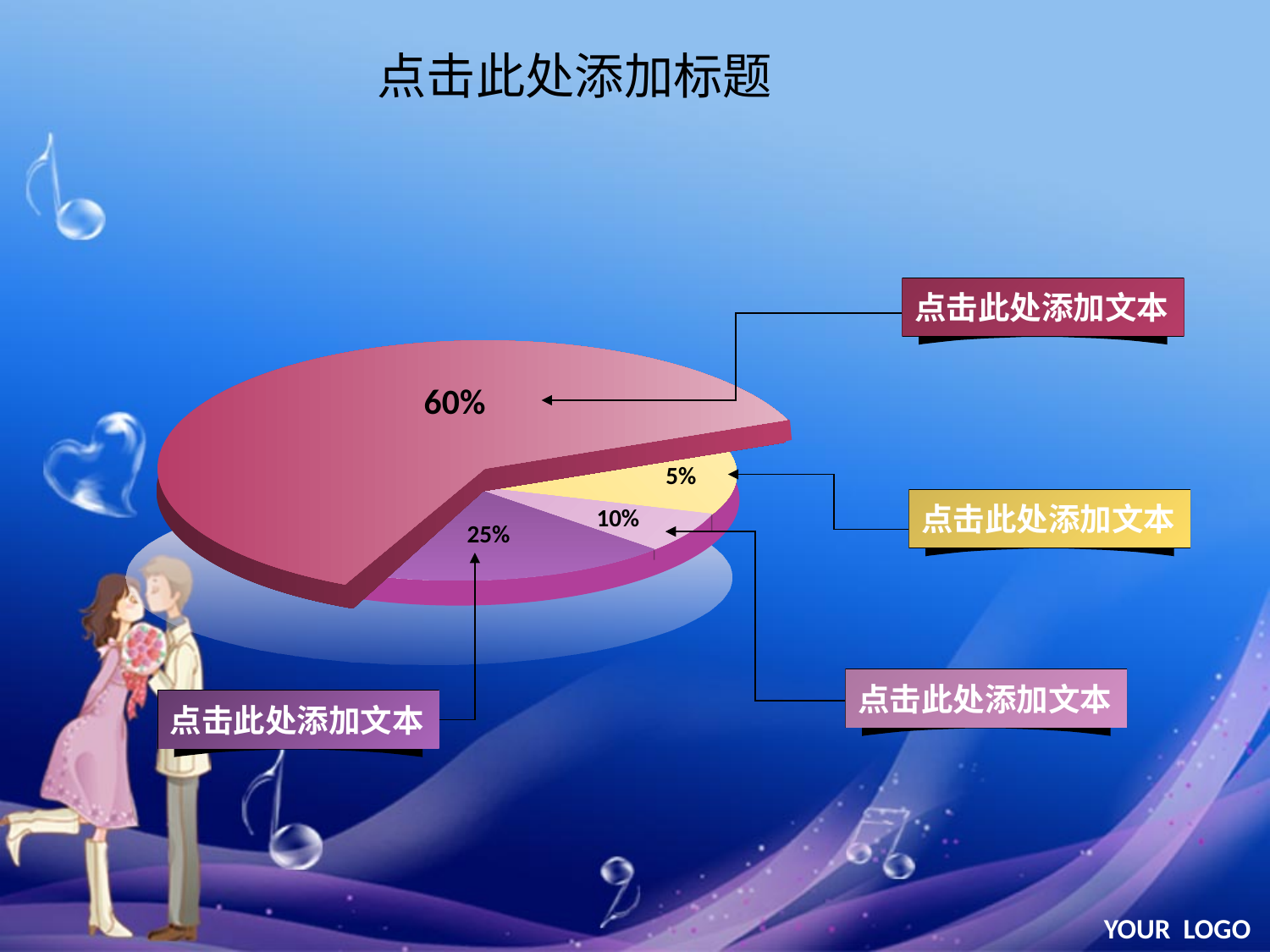

点击此处添加标题

点击此处添加文本

60%

70%
5%

点击此处添加文本

10%
25%

点击此处添加文本

点击此处添加文本